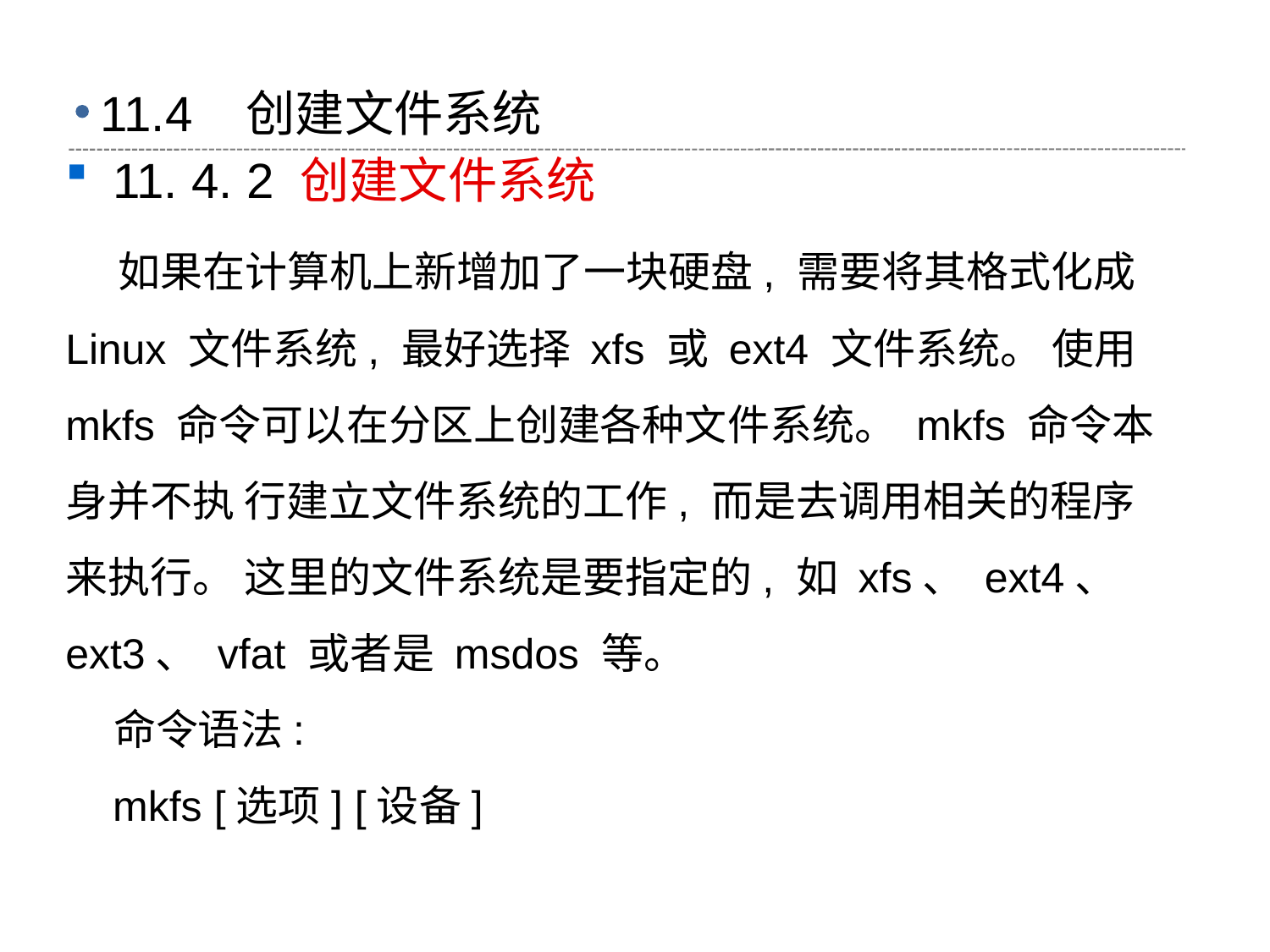

# 11.4   创建文件系统

11. 4. 2 创建文件系统
    如果在计算机上新增加了一块硬盘, 需要将其格式化成 Linux 文件系统, 最好选择 xfs 或 ext4 文件系统。 使用 mkfs 命令可以在分区上创建各种文件系统。 mkfs 命令本身并不执 行建立文件系统的工作, 而是去调用相关的程序来执行。 这里的文件系统是要指定的, 如 xfs、 ext4、 ext3、 vfat 或者是 msdos 等。
    命令语法:
    mkfs [选项] [设备]